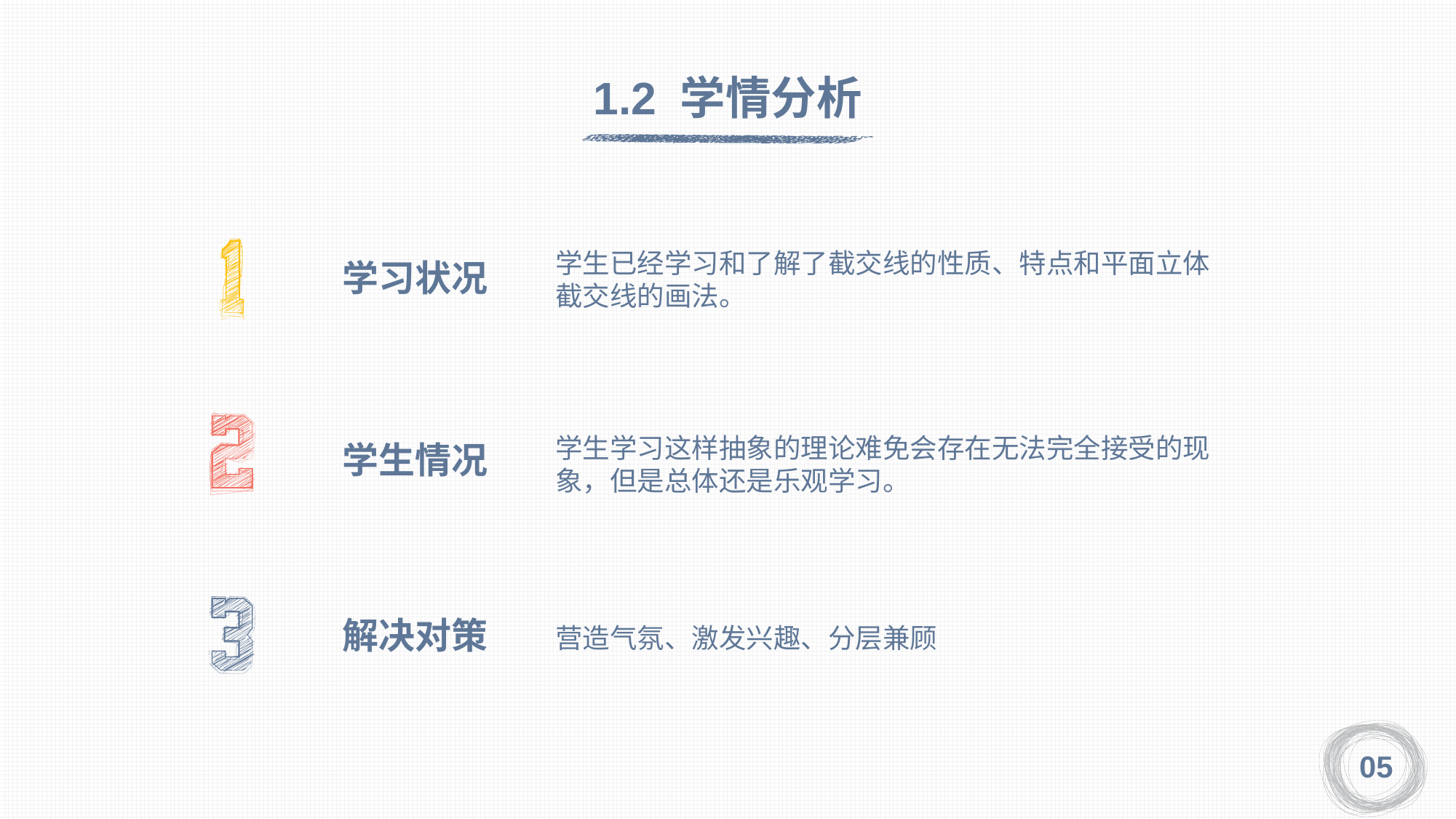

1.2 学情分析

学生已经学习和了解了截交线的性质、特点和平面立体截交线的画法。
学习状况

学生学习这样抽象的理论难免会存在无法完全接受的现象，但是总体还是乐观学习。
学生情况

解决对策
营造气氛、激发兴趣、分层兼顾

05